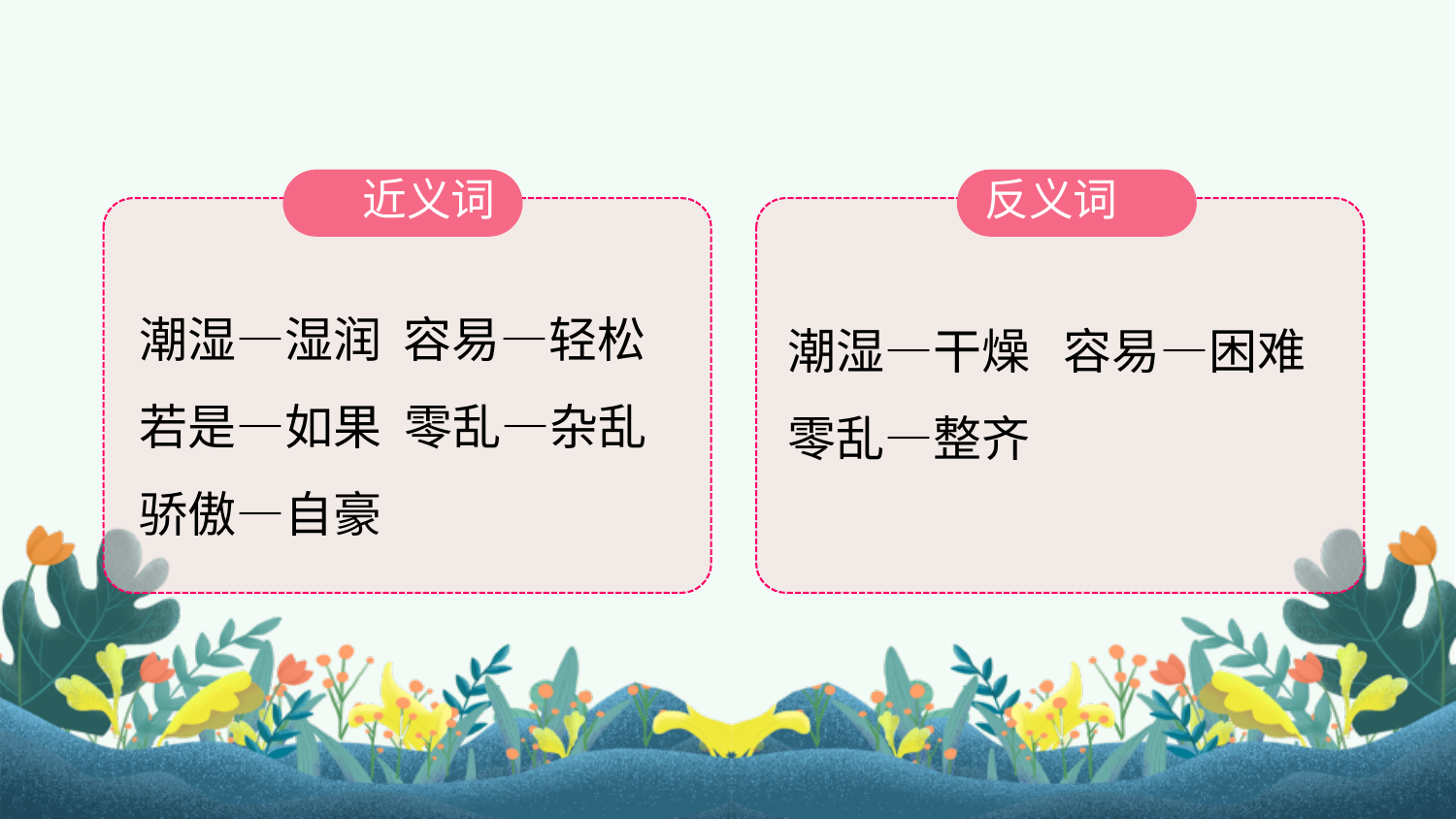

近义词

反义词

潮湿—湿润  容易—轻松   若是—如果  零乱—杂乱   骄傲—自豪
潮湿—干燥   容易—困难   零乱—整齐